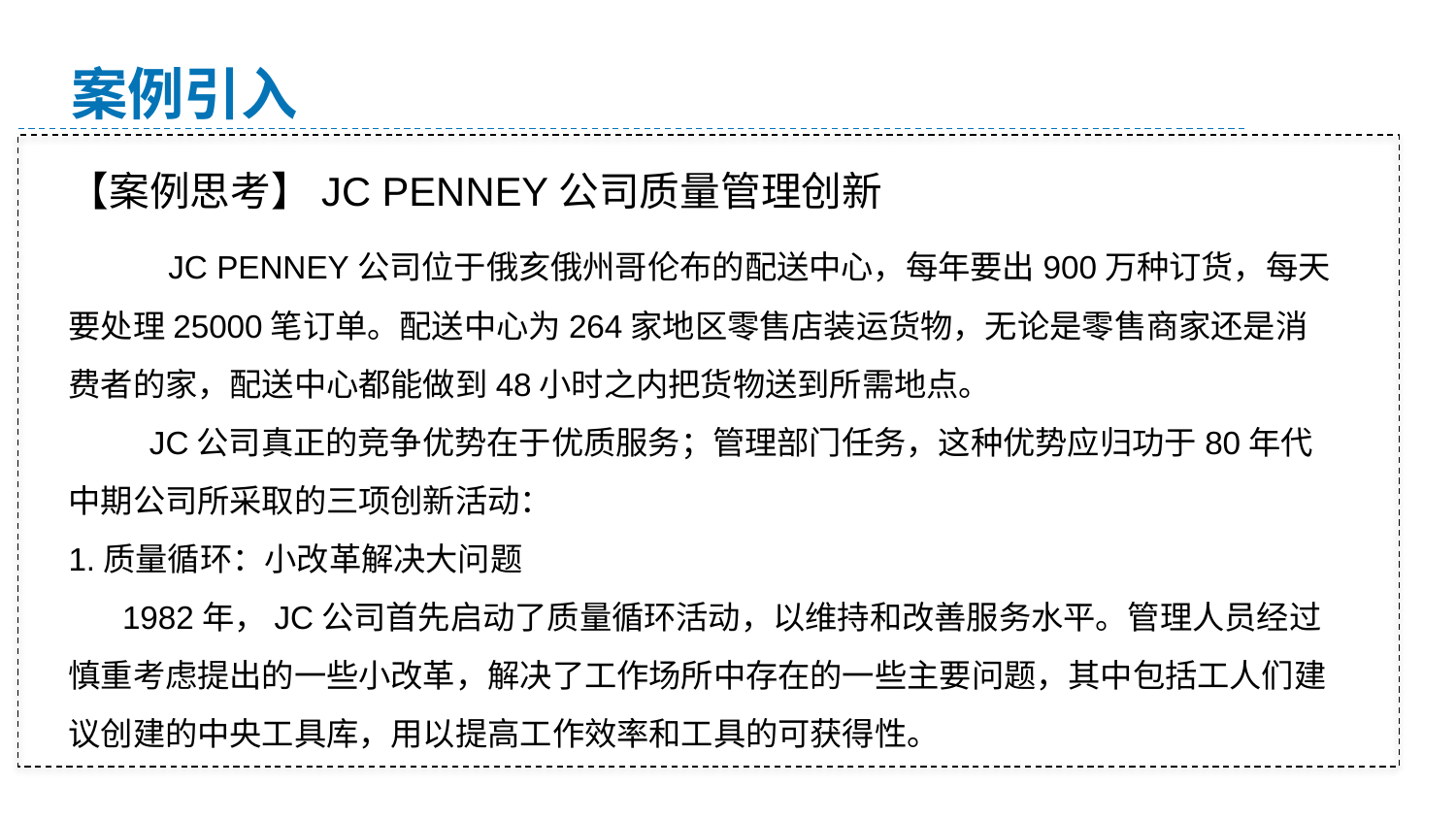

案例引入
【案例思考】JC PENNEY公司质量管理创新
　　 JC PENNEY公司位于俄亥俄州哥伦布的配送中心，每年要出900万种订货，每天要处理25000笔订单。配送中心为264家地区零售店装运货物，无论是零售商家还是消费者的家，配送中心都能做到48小时之内把货物送到所需地点。
         JC公司真正的竞争优势在于优质服务；管理部门任务，这种优势应归功于80年代中期公司所采取的三项创新活动：
1.质量循环：小改革解决大问题
      1982年，JC公司首先启动了质量循环活动，以维持和改善服务水平。管理人员经过慎重考虑提出的一些小改革，解决了工作场所中存在的一些主要问题，其中包括工人们建议创建的中央工具库，用以提高工作效率和工具的可获得性。